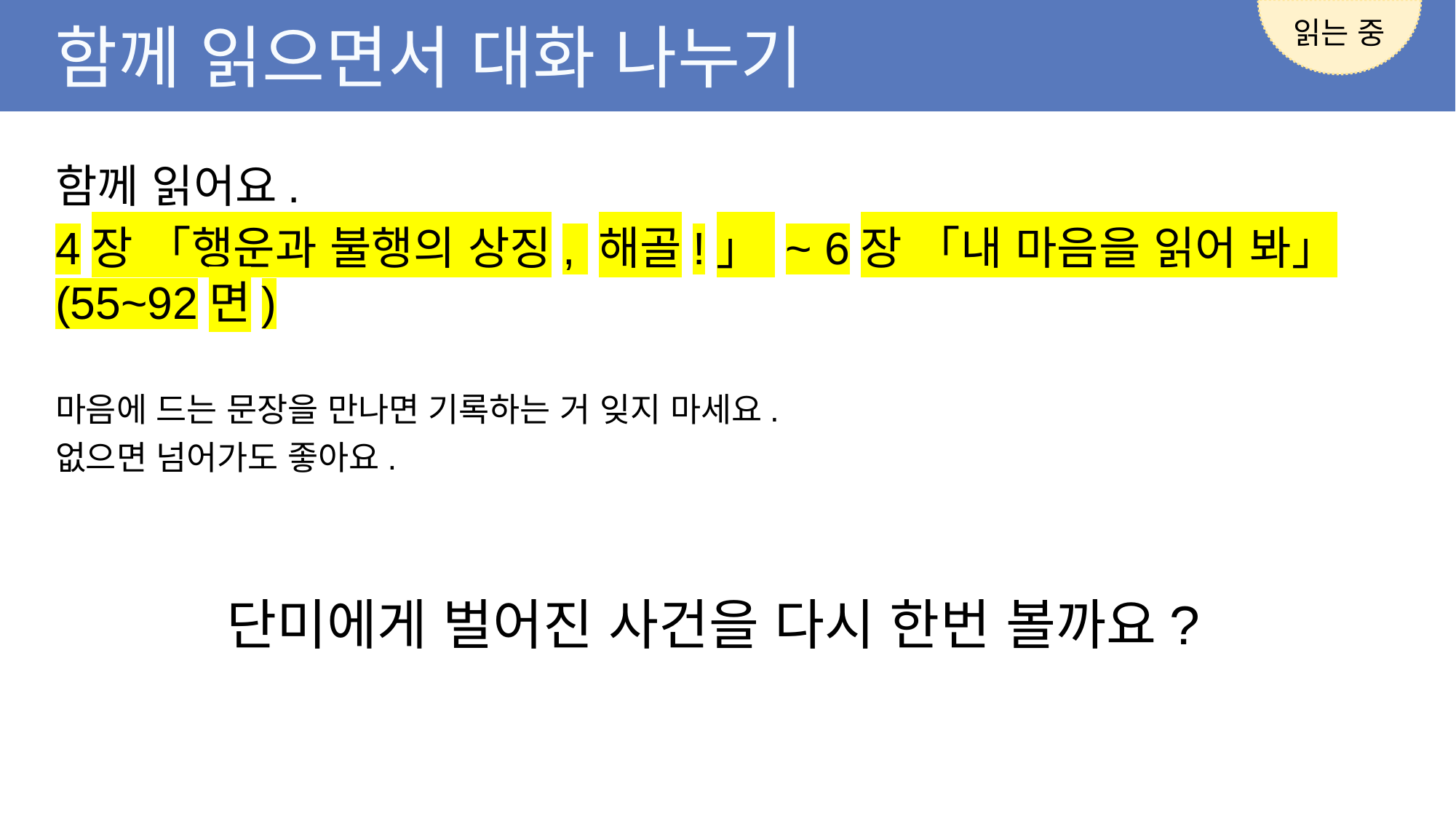

읽는 중

함께 읽으면서 대화 나누기
함께 읽어요.
4장 「행운과 불행의 상징, 해골!」 ~ 6장 「내 마음을 읽어 봐」 (55~92면)

마음에 드는 문장을 만나면 기록하는 거 잊지 마세요.
없으면 넘어가도 좋아요.

단미에게 벌어진 사건을 다시 한번 볼까요?